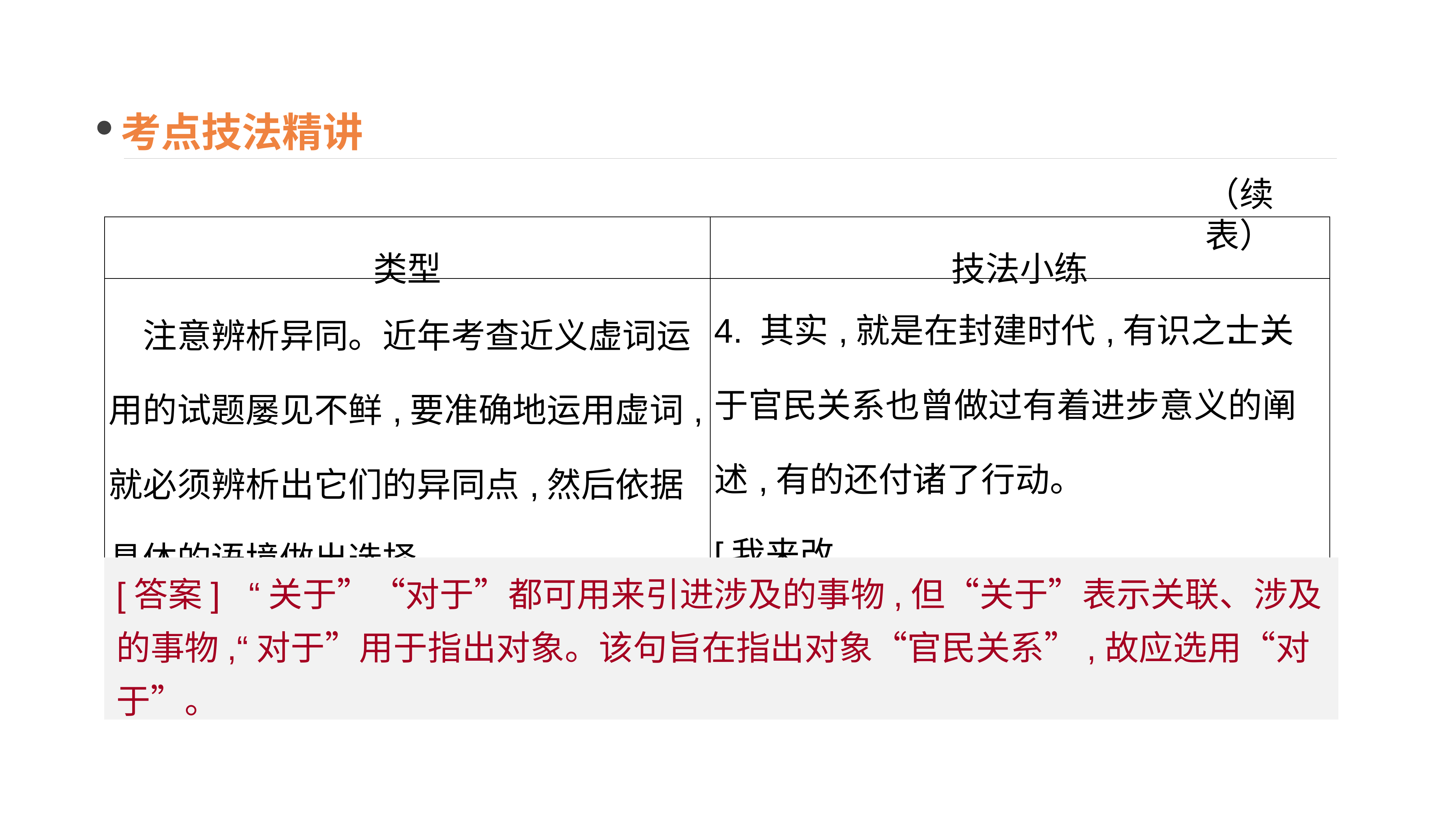

考点技法精讲

（续表）
| 类型 | 技法小练 |
| --- | --- |
| 注意辨析异同。近年考查近义虚词运用的试题屡见不鲜,要准确地运用虚词,就必须辨析出它们的异同点,然后依据具体的语境做出选择 | 4. 其实,就是在封建时代,有识之士关于官民关系也曾做过有着进步意义的阐述,有的还付诸了行动。 [我来改正] \_\_\_\_\_\_\_\_\_\_\_\_\_\_\_\_\_\_\_\_\_\_\_\_\_\_ \_ |
·  ·
[答案]   “关于”“对于”都可用来引进涉及的事物,但“关于”表示关联、涉及的事物,“对于”用于指出对象。该句旨在指出对象“官民关系”,故应选用“对于”。